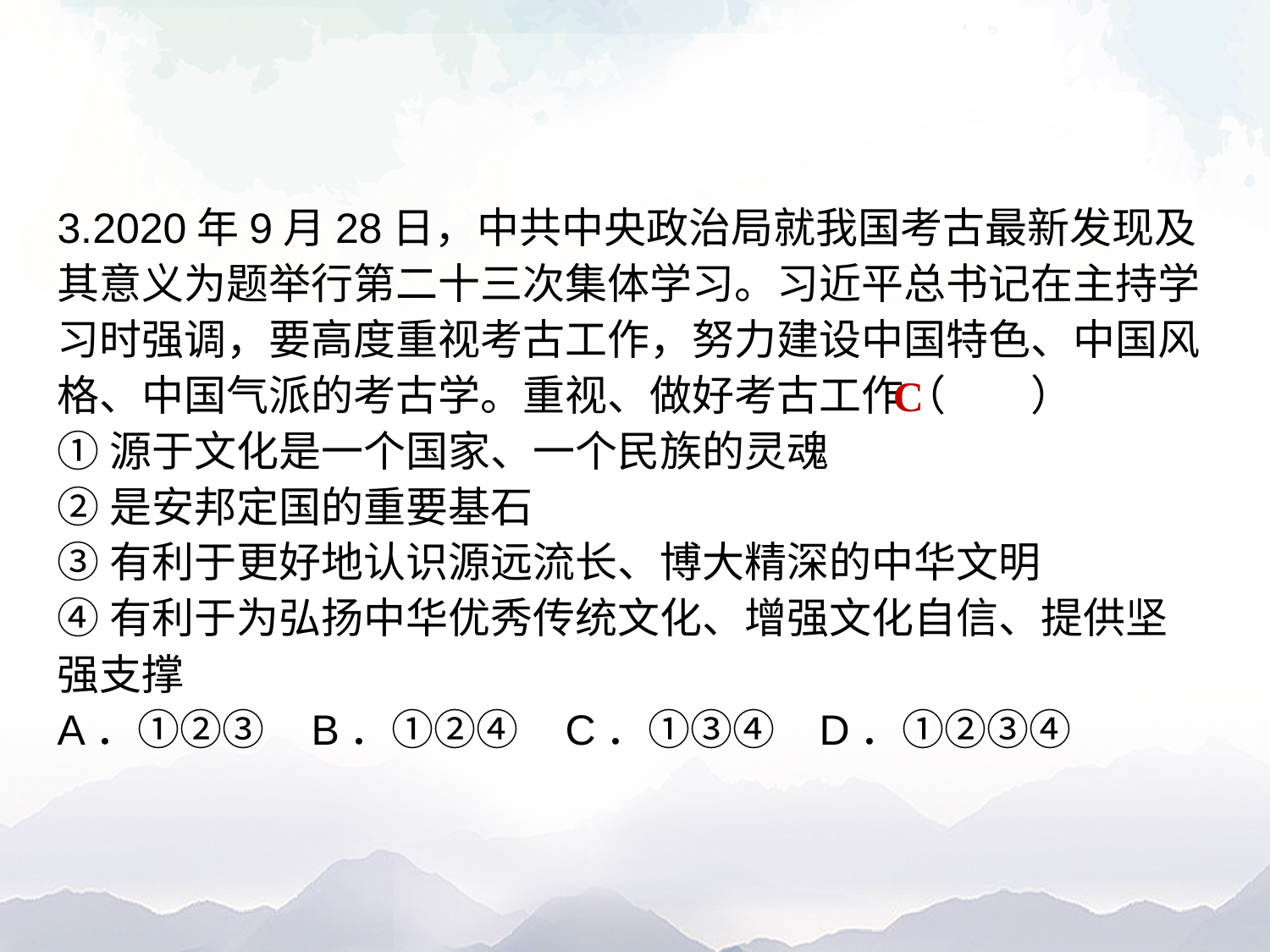

3.2020年9月28日，中共中央政治局就我国考古最新发现及其意义为题举行第二十三次集体学习。习近平总书记在主持学习时强调，要高度重视考古工作，努力建设中国特色、中国风格、中国气派的考古学。重视、做好考古工作（　　）
①源于文化是一个国家、一个民族的灵魂
②是安邦定国的重要基石
③有利于更好地认识源远流长、博大精深的中华文明
④有利于为弘扬中华优秀传统文化、增强文化自信、提供坚强支撑
A．①②③	B．①②④	C．①③④	D．①②③④
C